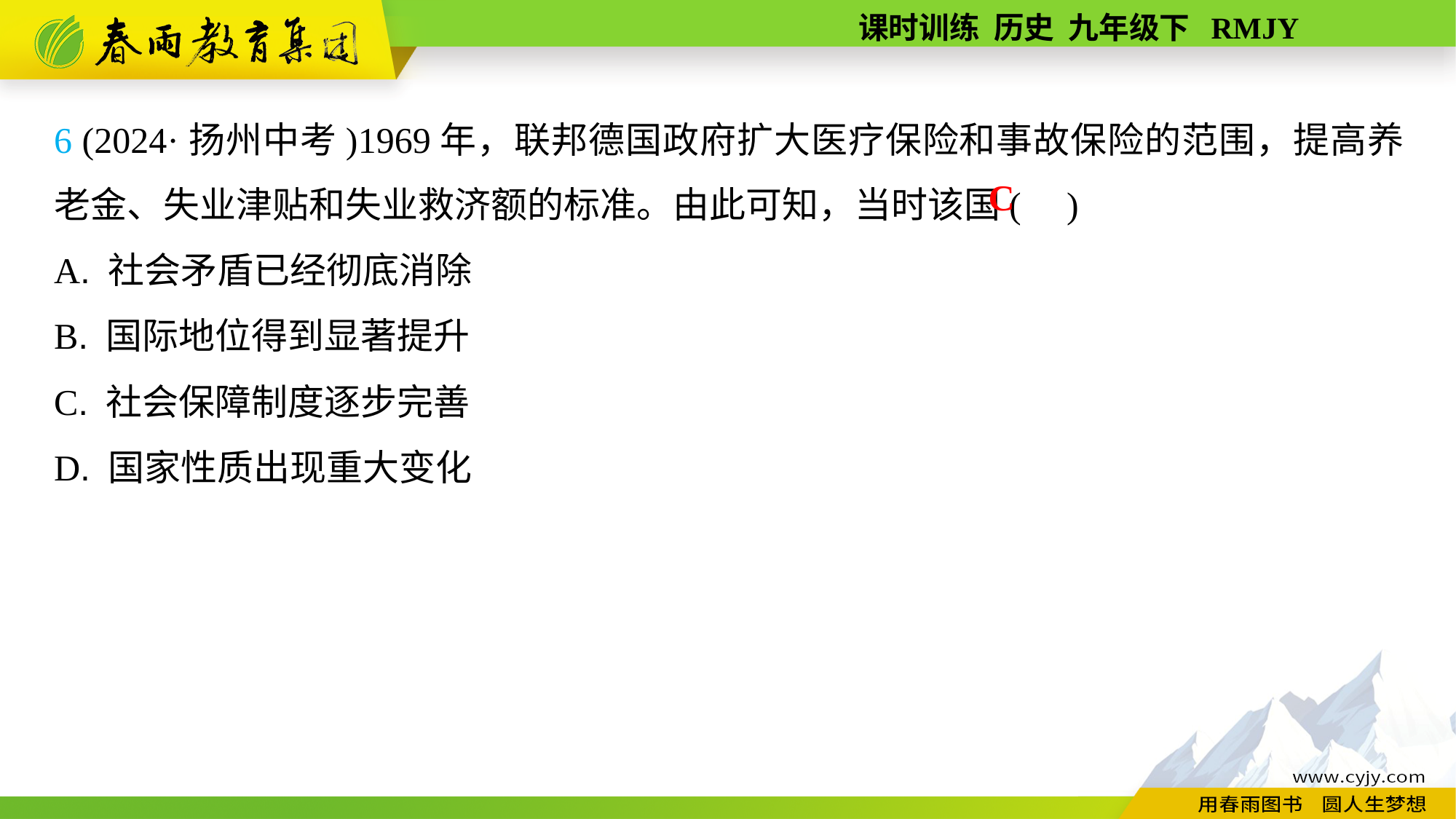

6 (2024·扬州中考)1969年，联邦德国政府扩大医疗保险和事故保险的范围，提高养老金、失业津贴和失业救济额的标准。由此可知，当时该国(     )
A. 社会矛盾已经彻底消除
B. 国际地位得到显著提升
C. 社会保障制度逐步完善
D. 国家性质出现重大变化
C